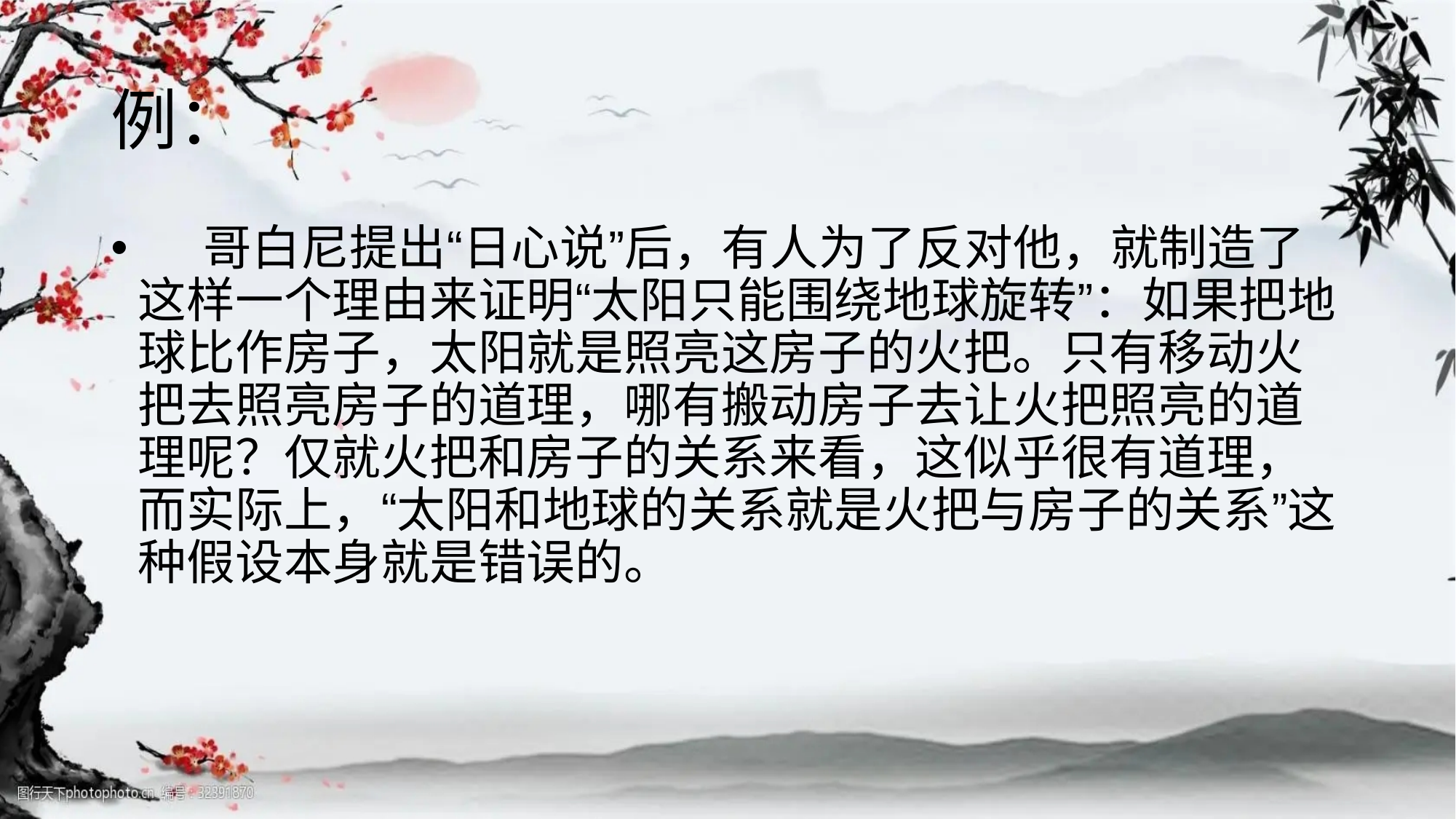

# 例：
    哥白尼提出“日心说”后，有人为了反对他，就制造了这样一个理由来证明“太阳只能围绕地球旋转”：如果把地球比作房子，太阳就是照亮这房子的火把。只有移动火把去照亮房子的道理，哪有搬动房子去让火把照亮的道理呢？仅就火把和房子的关系来看，这似乎很有道理，而实际上，“太阳和地球的关系就是火把与房子的关系”这种假设本身就是错误的。